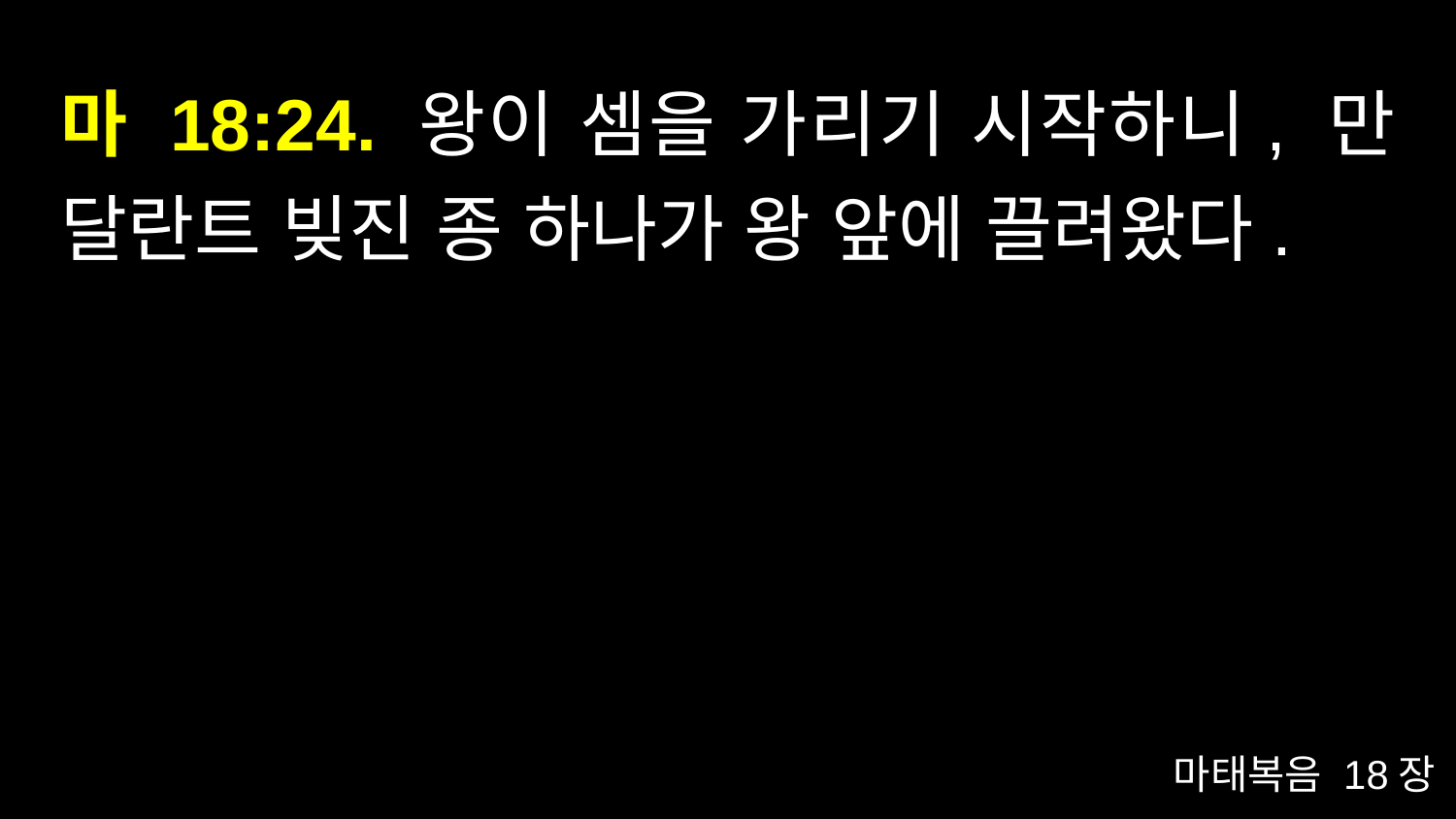

# 마 18:24. 왕이 셈을 가리기 시작하니, 만 달란트 빚진 종 하나가 왕 앞에 끌려왔다.
마태복음 18장